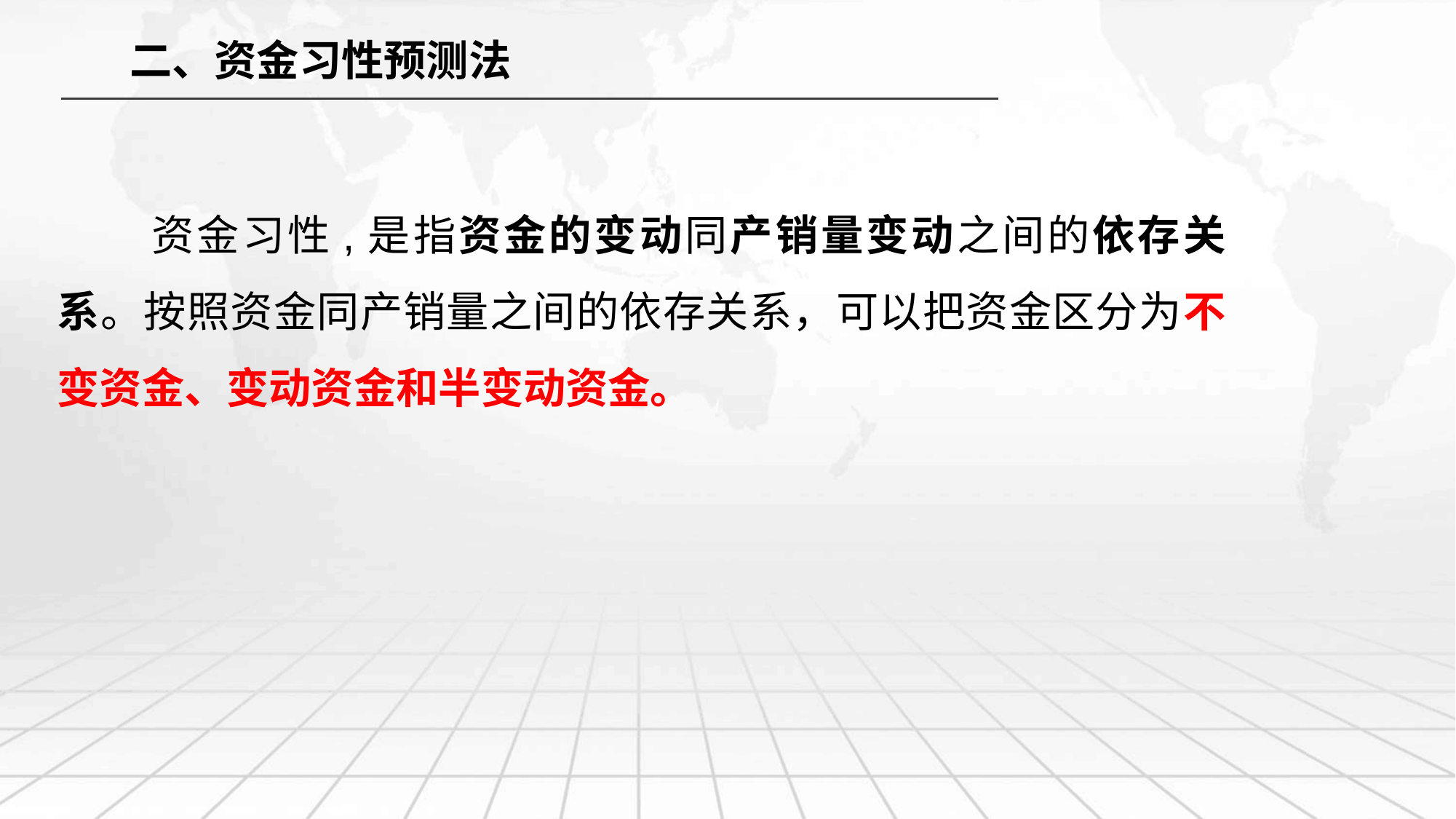

二、资金习性预测法
    资金习性,是指资金的变动同产销量变动之间的依存关系。按照资金同产销量之间的依存关系，可以把资金区分为不变资金、变动资金和半变动资金。